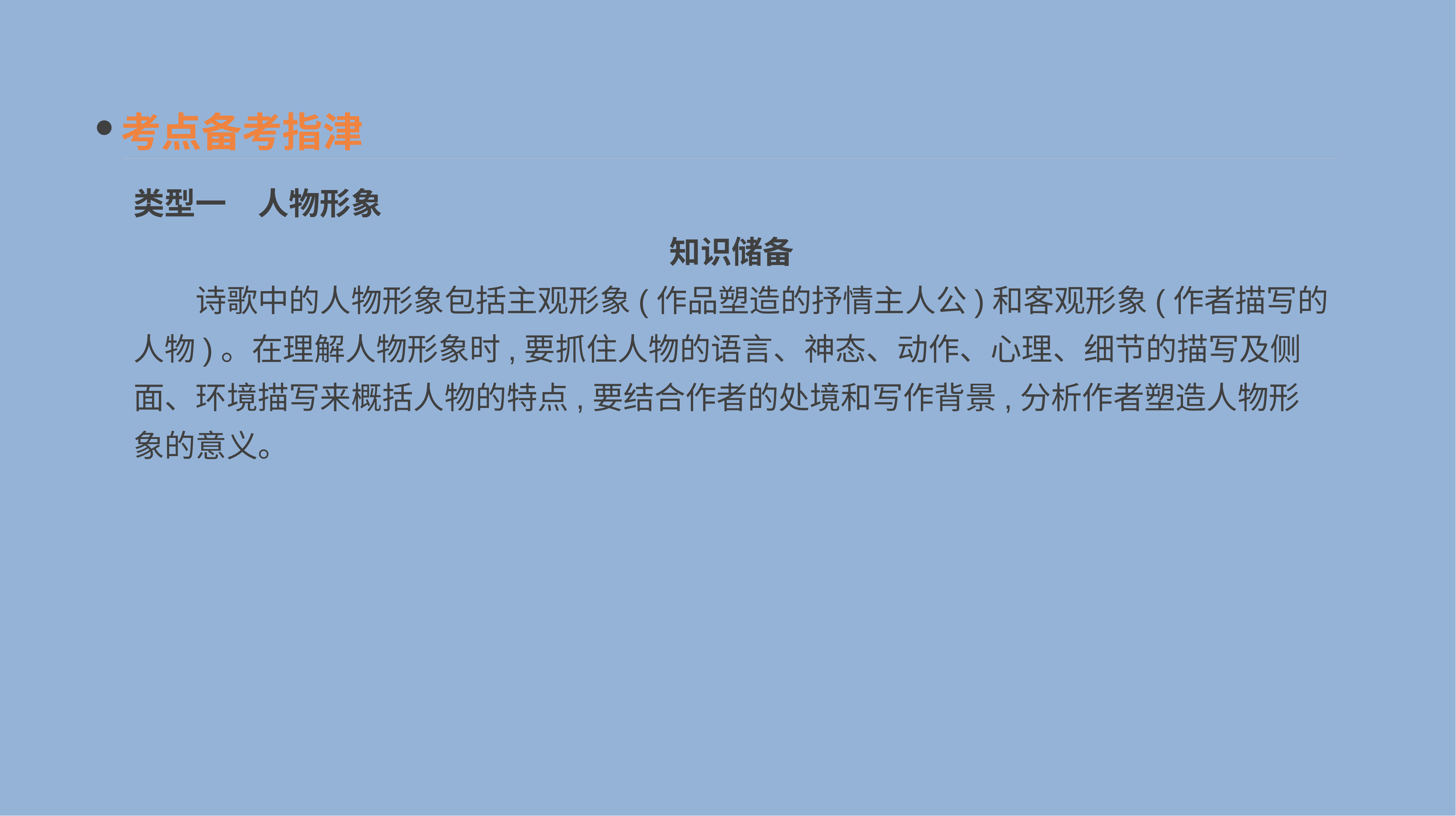

考点备考指津

类型一　人物形象
　知识储备
　　诗歌中的人物形象包括主观形象(作品塑造的抒情主人公)和客观形象(作者描写的人物)。在理解人物形象时,要抓住人物的语言、神态、动作、心理、细节的描写及侧面、环境描写来概括人物的特点,要结合作者的处境和写作背景,分析作者塑造人物形象的意义。